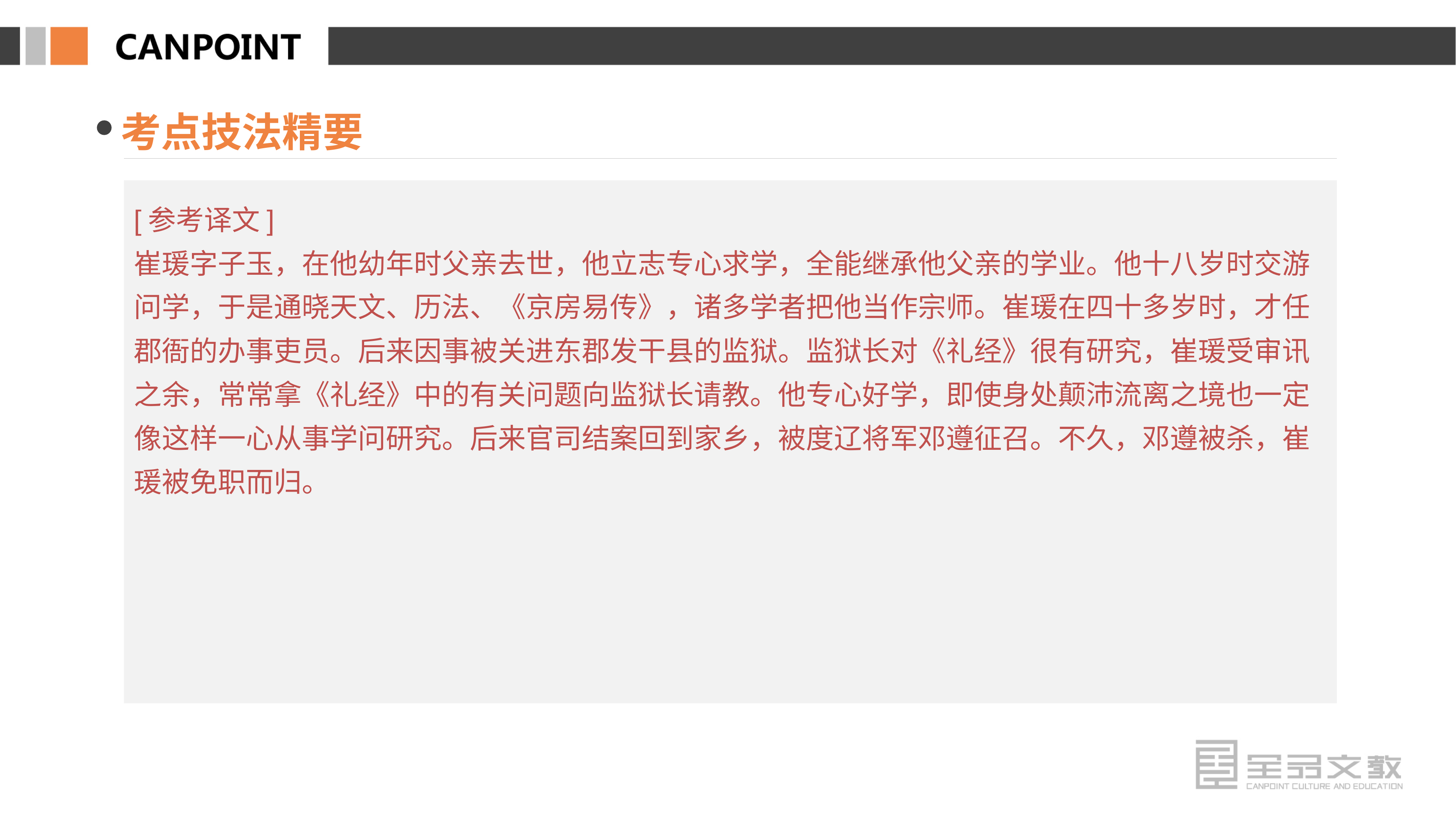

考点技法精要

[参考译文]
崔瑗字子玉，在他幼年时父亲去世，他立志专心求学，全能继承他父亲的学业。他十八岁时交游问学，于是通晓天文、历法、《京房易传》，诸多学者把他当作宗师。崔瑗在四十多岁时，才任郡衙的办事吏员。后来因事被关进东郡发干县的监狱。监狱长对《礼经》很有研究，崔瑗受审讯之余，常常拿《礼经》中的有关问题向监狱长请教。他专心好学，即使身处颠沛流离之境也一定像这样一心从事学问研究。后来官司结案回到家乡，被度辽将军邓遵征召。不久，邓遵被杀，崔瑗被免职而归。